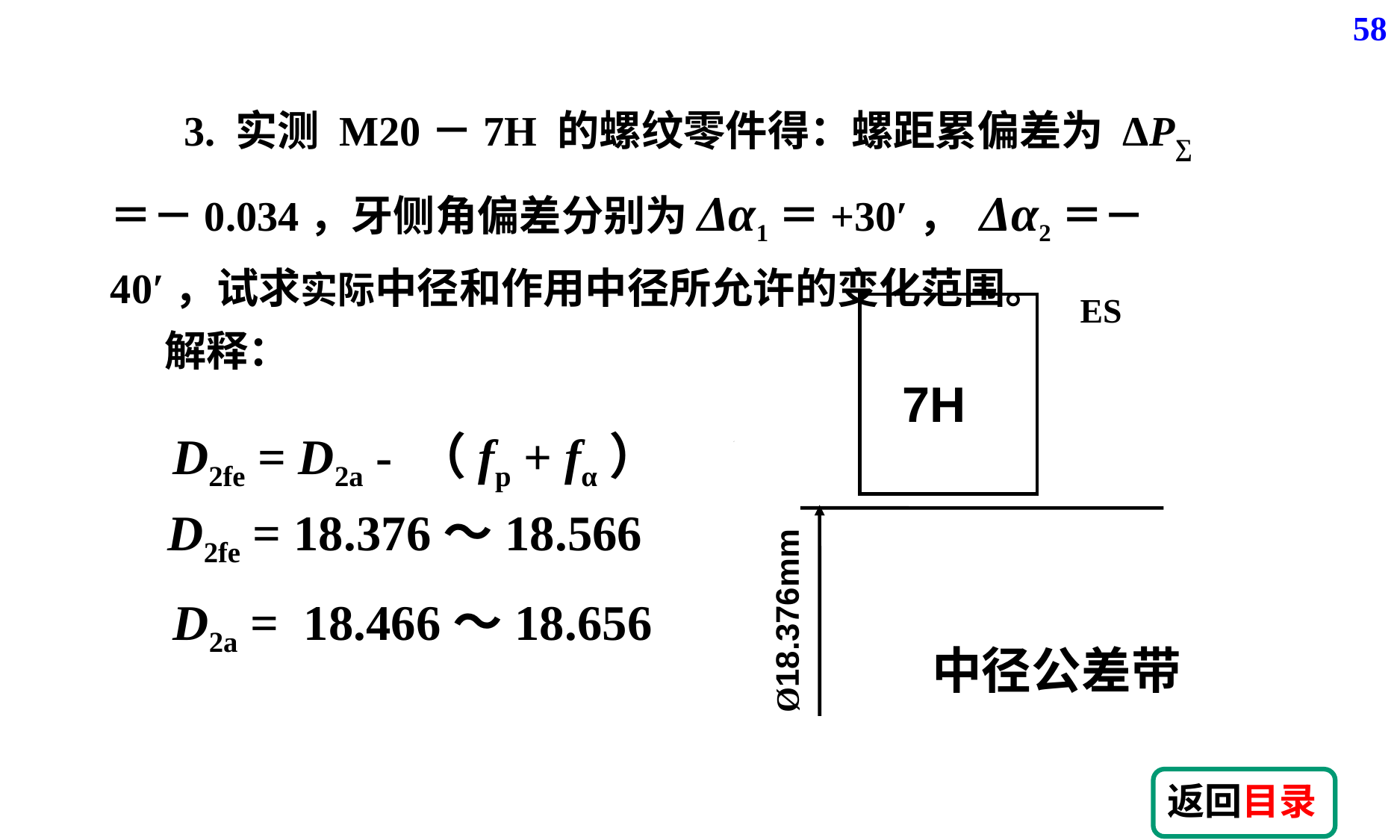

58
       3. 实测 M20－7H 的螺纹零件得：螺距累偏差为 ΔP∑＝－0.034，牙侧角偏差分别为Δα1＝+30′， Δα2＝－40′，试求实际中径和作用中径所允许的变化范围。
ES

 7H

中径公差带
Ø18.376mm
解释：
D2fe = D2a - （fp + fα）
     D2fe = 18.376～18.566
     D2a =  18.466～18.656
返回目录